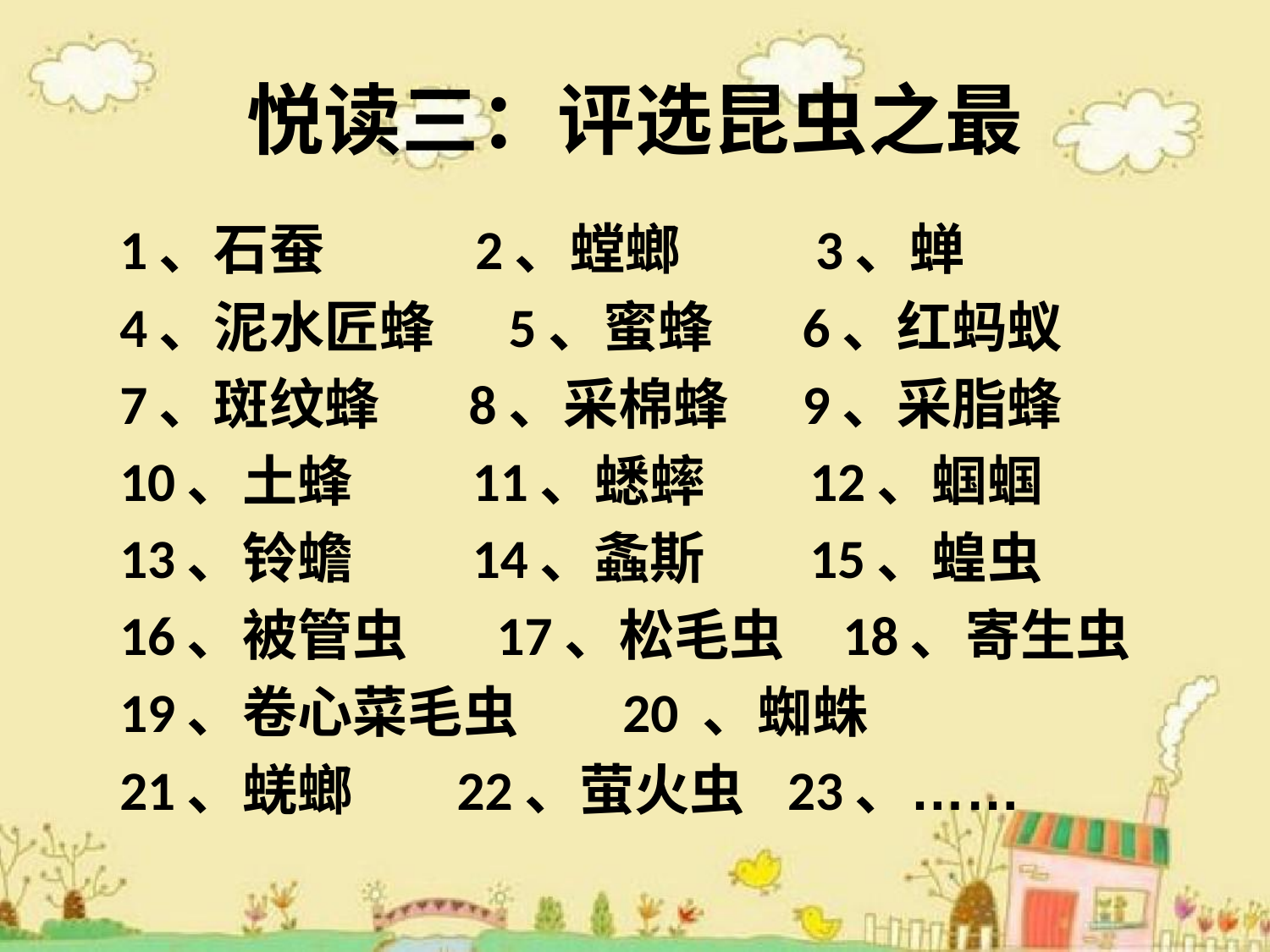

# 悦读三：评选昆虫之最
   1、石蚕         2、螳螂        3、蝉
   4、泥水匠蜂    5、蜜蜂     6、红蚂蚁
   7、斑纹蜂     8、采棉蜂    9、采脂蜂
   10、土蜂       11、蟋蟀      12、蝈蝈
   13、铃蟾       14、螽斯      15、蝗虫
   16、被管虫     17、松毛虫   18、寄生虫
   19、卷心菜毛虫      20 、蜘蛛
   21、蜣螂      22、萤火虫  23、……